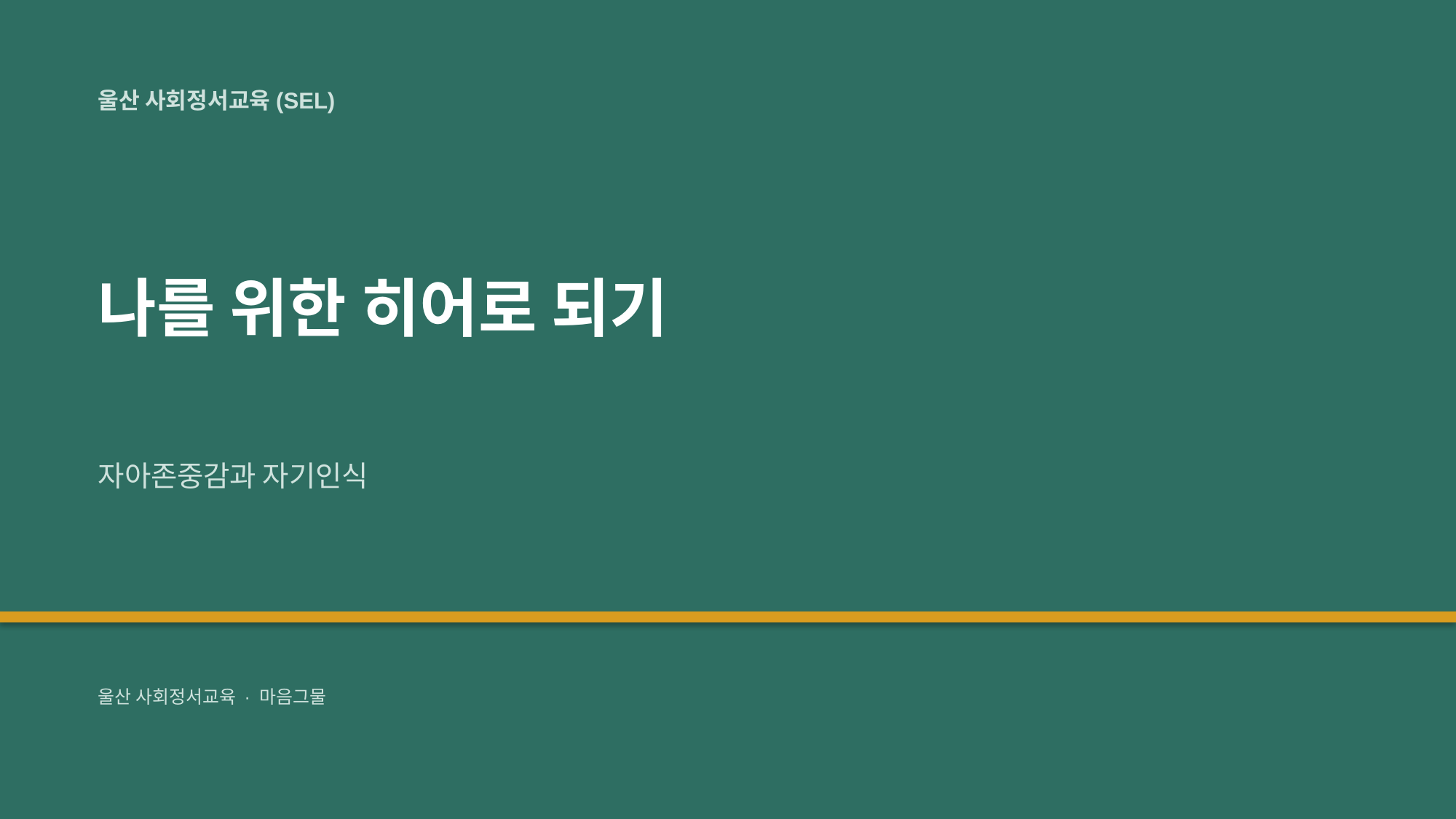

울산 사회정서교육(SEL)
나를 위한 히어로 되기
자아존중감과 자기인식

울산 사회정서교육 · 마음그물